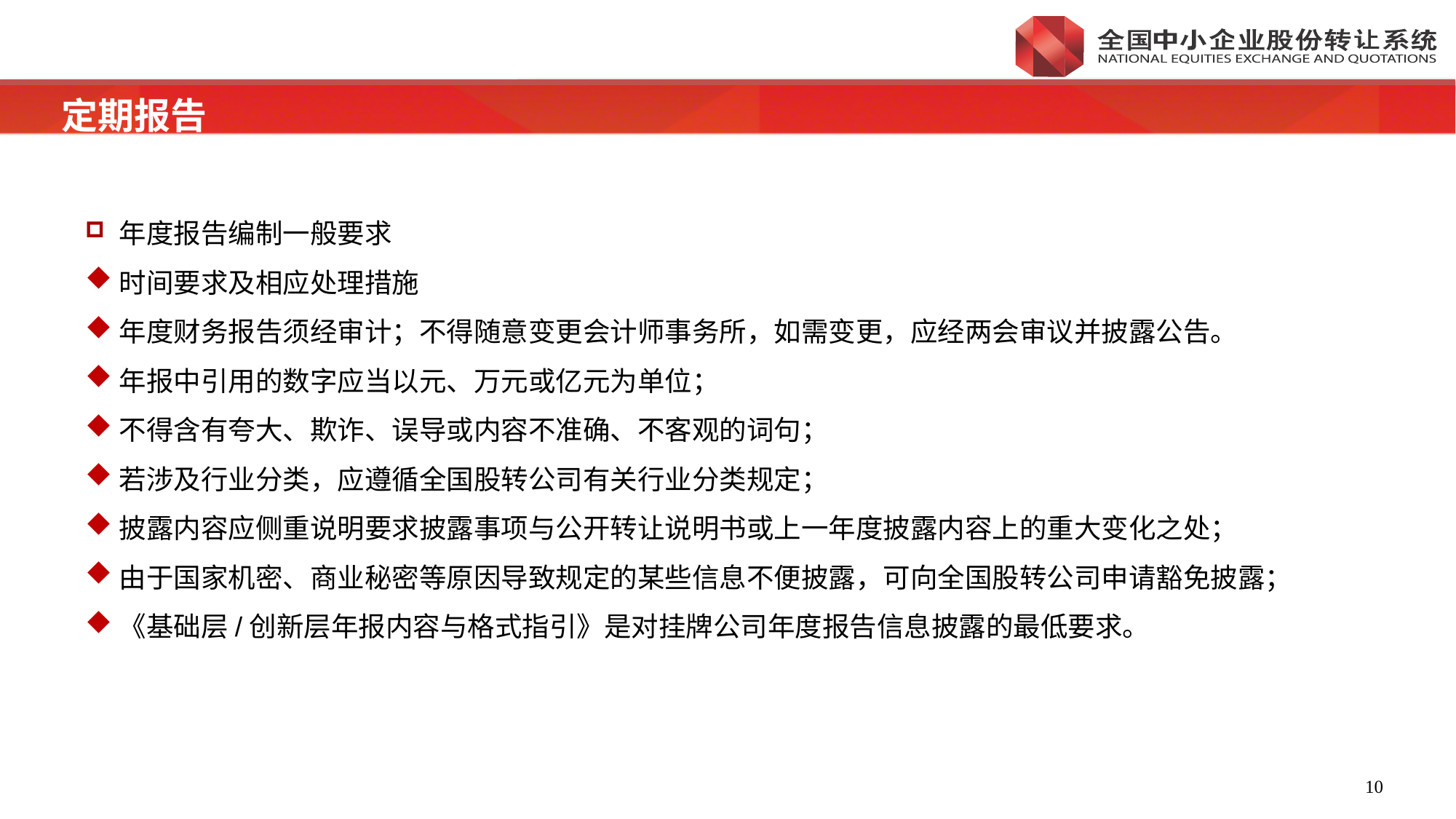

定期报告
年度报告编制一般要求
时间要求及相应处理措施
年度财务报告须经审计；不得随意变更会计师事务所，如需变更，应经两会审议并披露公告。
年报中引用的数字应当以元、万元或亿元为单位；
不得含有夸大、欺诈、误导或内容不准确、不客观的词句；
若涉及行业分类，应遵循全国股转公司有关行业分类规定；
披露内容应侧重说明要求披露事项与公开转让说明书或上一年度披露内容上的重大变化之处；
由于国家机密、商业秘密等原因导致规定的某些信息不便披露，可向全国股转公司申请豁免披露；
《基础层/创新层年报内容与格式指引》是对挂牌公司年度报告信息披露的最低要求。